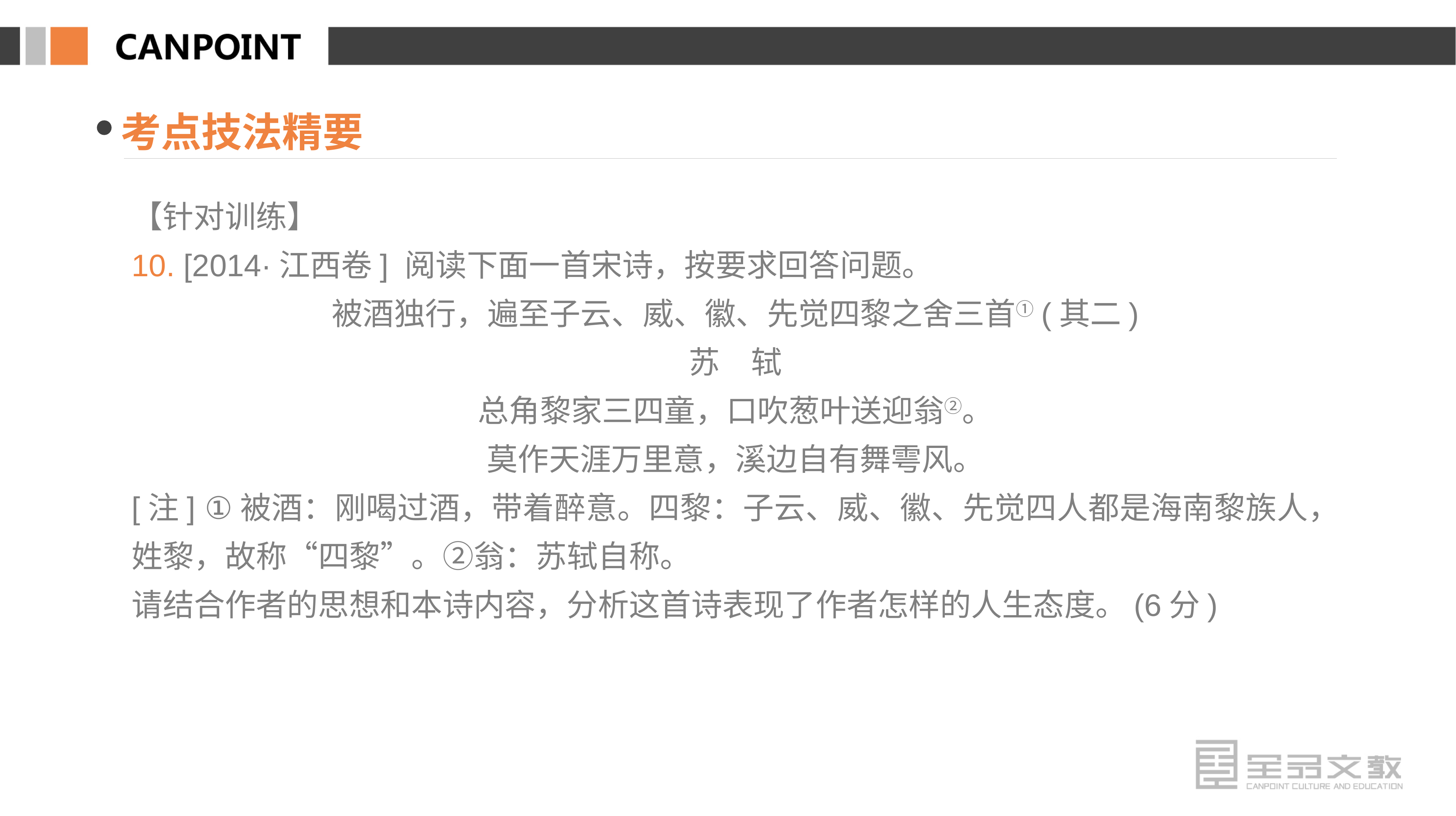

考点技法精要

【针对训练】
10. [2014·江西卷] 阅读下面一首宋诗，按要求回答问题。
被酒独行，遍至子云、威、徽、先觉四黎之舍三首①(其二)
苏　轼
总角黎家三四童，口吹葱叶送迎翁②。
莫作天涯万里意，溪边自有舞雩风。
[注] ①被酒：刚喝过酒，带着醉意。四黎：子云、威、徽、先觉四人都是海南黎族人，姓黎，故称“四黎”。②翁：苏轼自称。
请结合作者的思想和本诗内容，分析这首诗表现了作者怎样的人生态度。(6分)